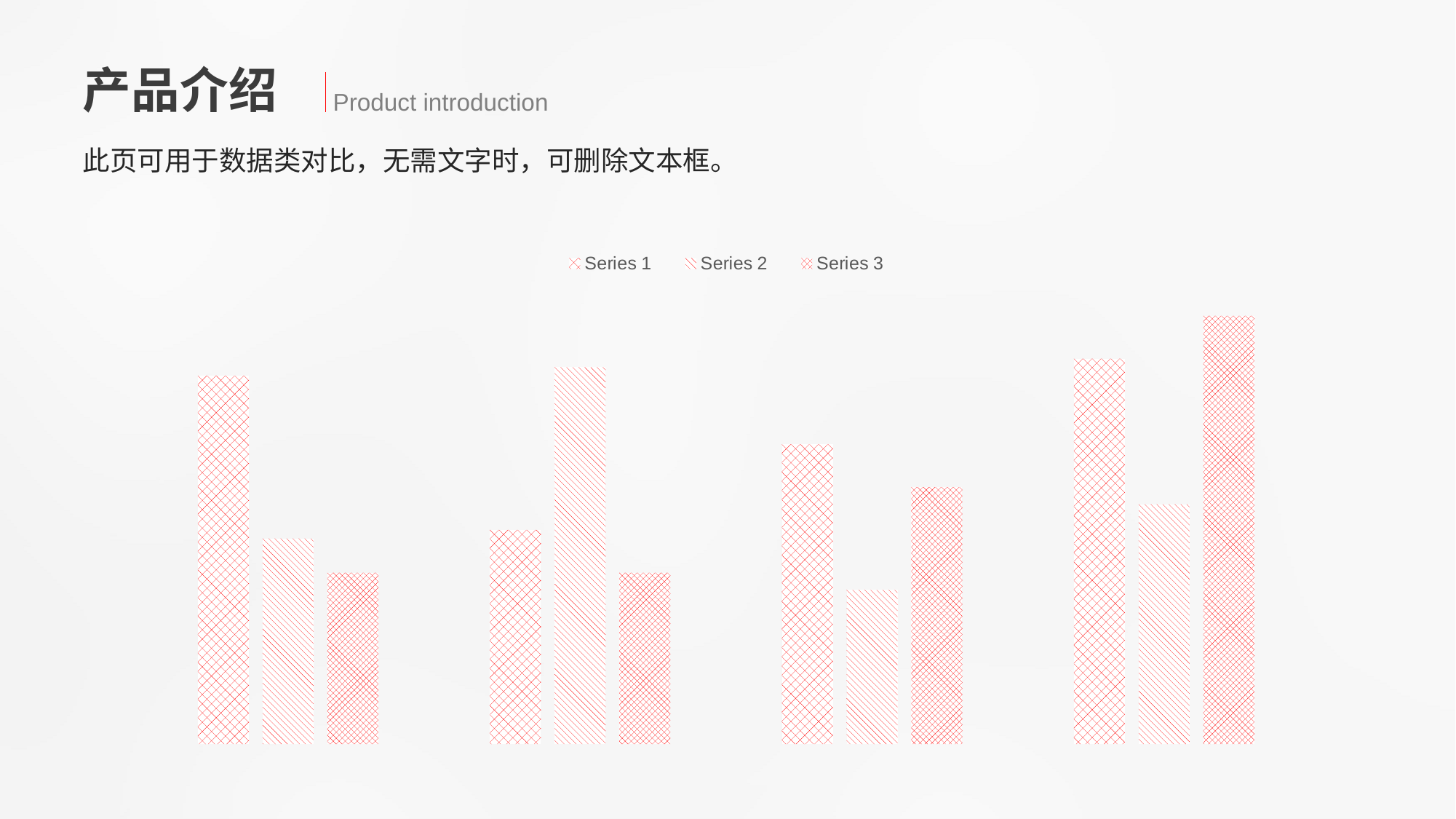

产品介绍
Product introduction
此页可用于数据类对比，无需文字时，可删除文本框。

### Chart

| Category | Series 1 | Series 2 | Series 3 |
|---|---|---|---|
| 类别 1 | 4.3 | 2.4 | 2.0 |
| 类别 2 | 2.5 | 4.4 | 2.0 |
| 类别 3 | 3.5 | 1.8 | 3.0 |
| 类别 4 | 4.5 | 2.8 | 5.0 |